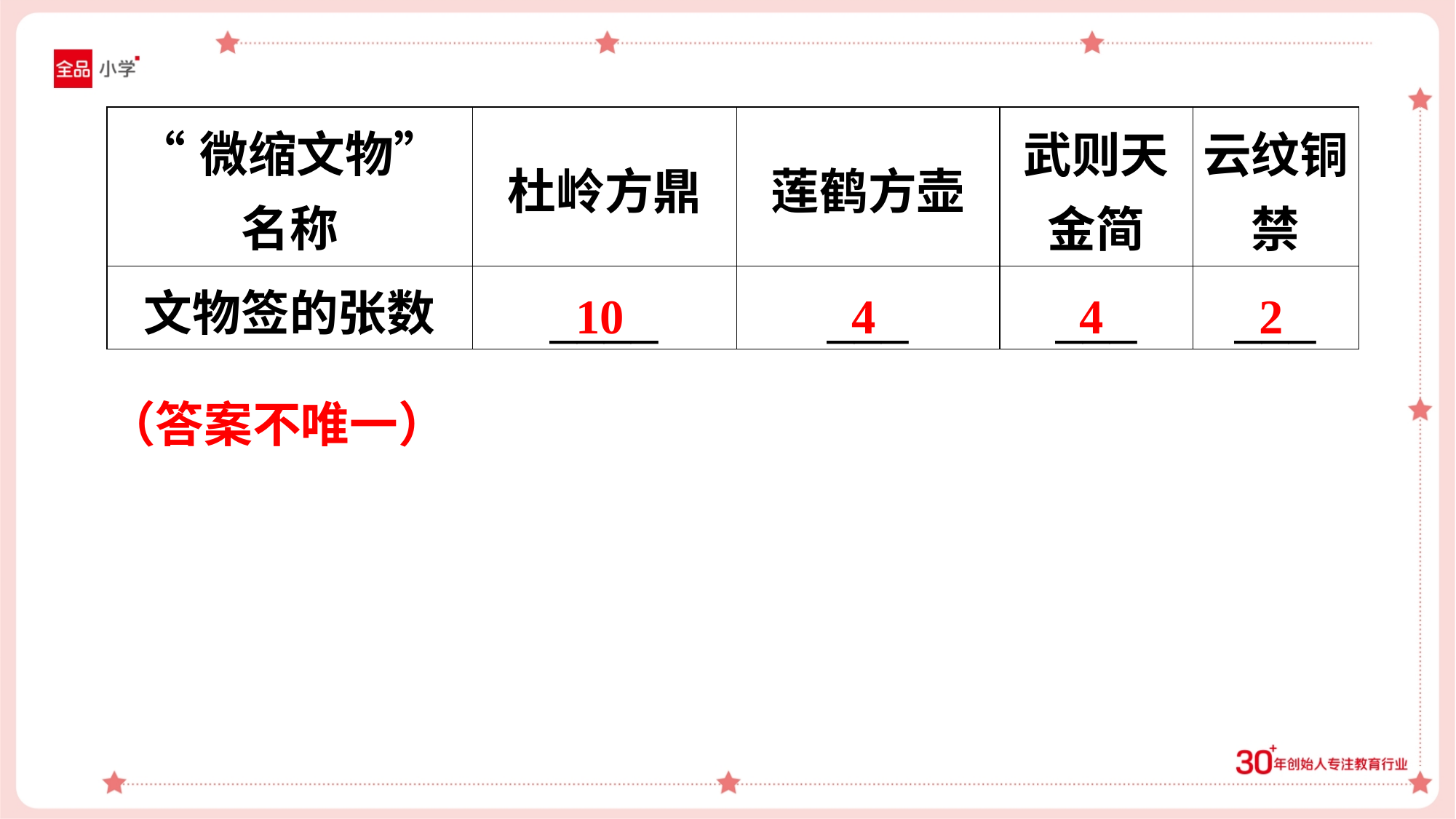

| “微缩文物”名称 | 杜岭方鼎 | 莲鹤方壶 | 武则天 金简 | 云纹铜 禁 |
| --- | --- | --- | --- | --- |
| 文物签的张数 | \_\_\_\_ | \_\_\_ | \_\_\_ | \_\_\_ |
10
4
4
2
（答案不唯一）